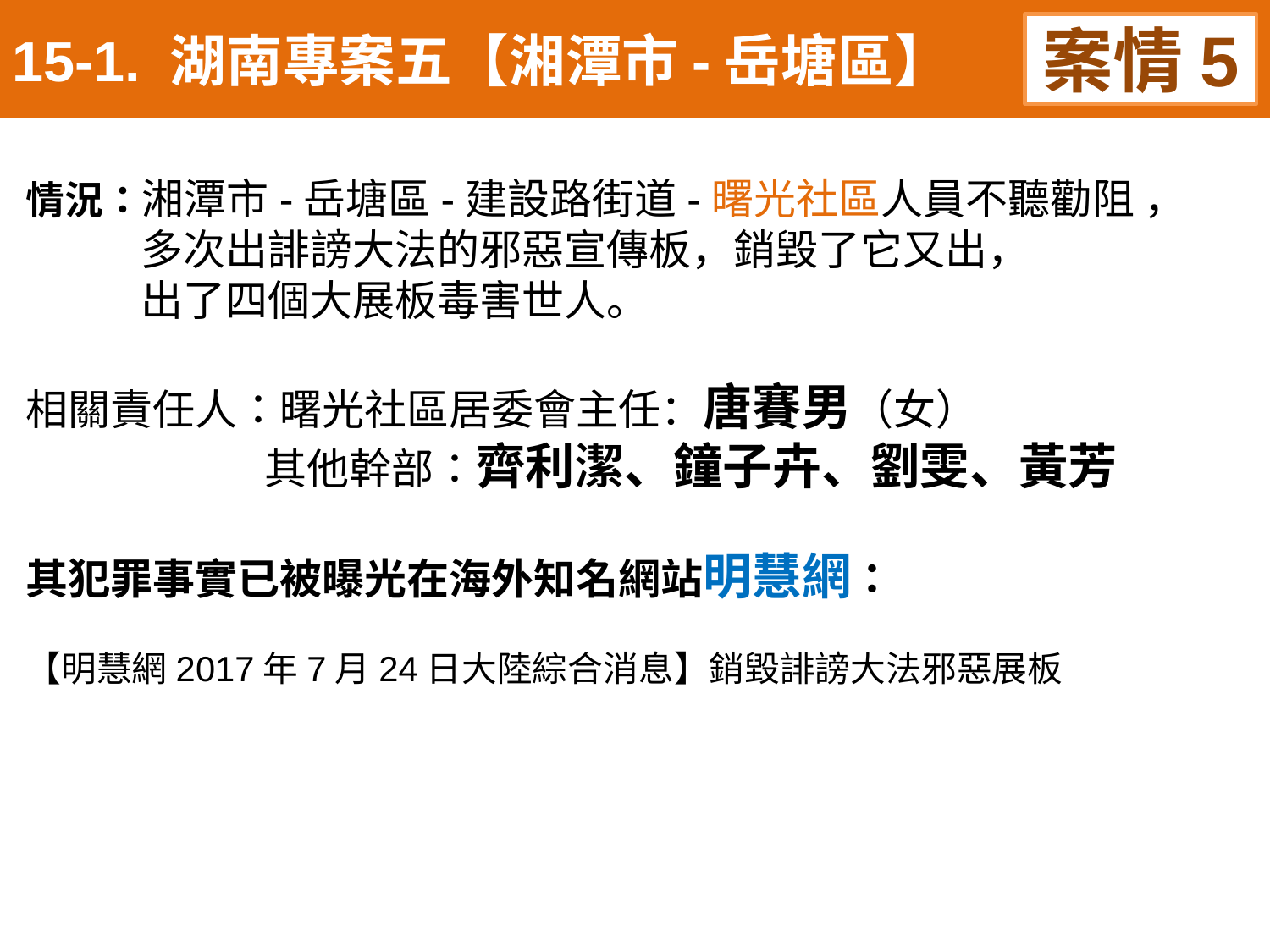

15-1. 湖南專案五【湘潭市-岳塘區】
案情5

情況：湘潭市-岳塘區-建設路街道-曙光社區人員不聽勸阻 ，
           多次出誹謗大法的邪惡宣傳板，銷毀了它又出，
           出了四個大展板毒害世人。

相關責任人：曙光社區居委會主任：唐賽男（女）
                        其他幹部：齊利潔、鐘子卉、劉雯、黃芳

其犯罪事實已被曝光在海外知名網站明慧網：

【明慧網2017年7月24日大陸綜合消息】銷毀誹謗大法邪惡展板